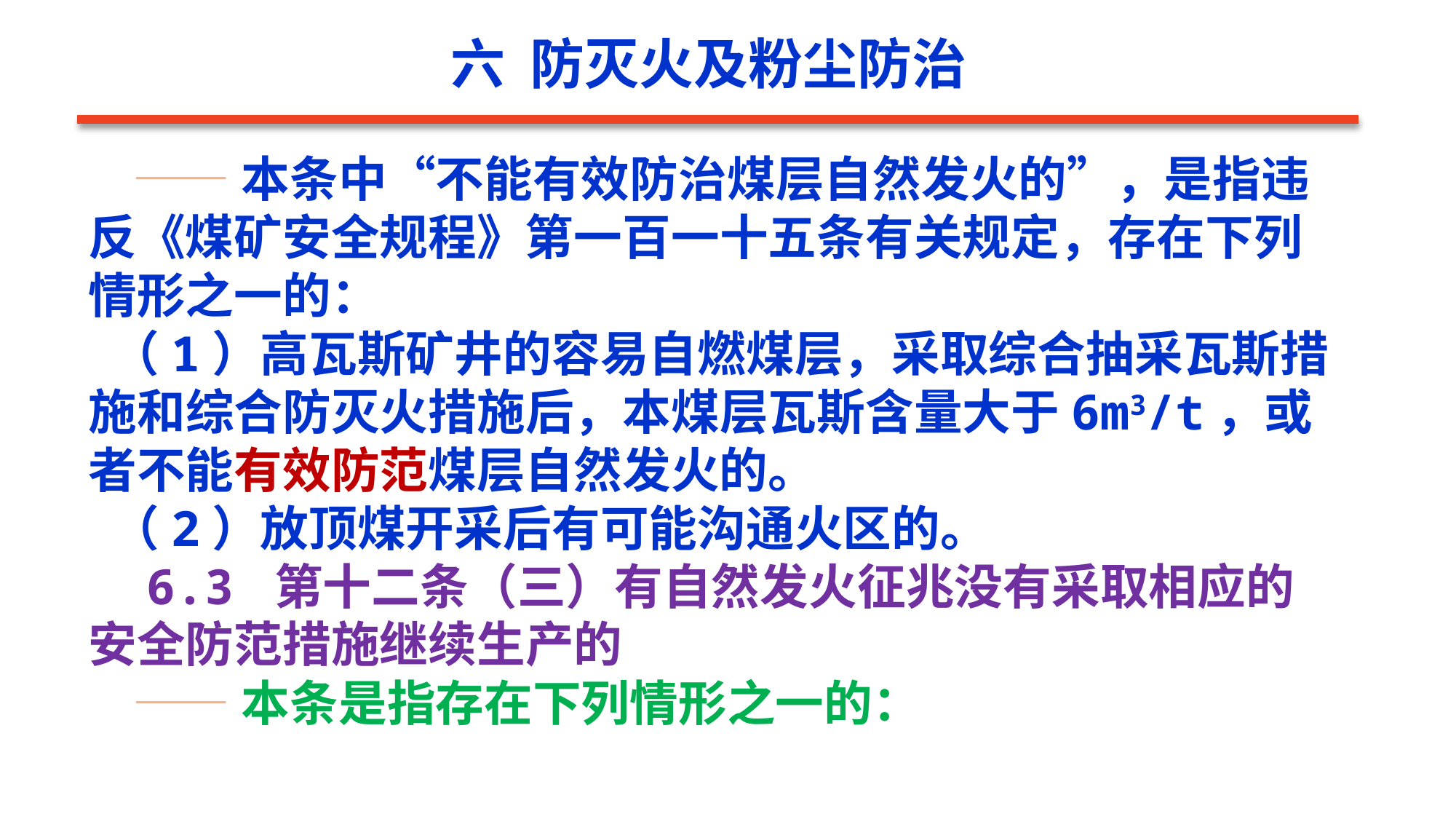

六  防灭火及粉尘防治
    ——本条中“不能有效防治煤层自然发火的”，是指违反《煤矿安全规程》第一百一十五条有关规定，存在下列情形之一的：
 （1）高瓦斯矿井的容易自燃煤层，采取综合抽采瓦斯措施和综合防灭火措施后，本煤层瓦斯含量大于6m3/t，或者不能有效防范煤层自然发火的。
 （2）放顶煤开采后有可能沟通火区的。
  6.3 第十二条（三）有自然发火征兆没有采取相应的安全防范措施继续生产的
    ——本条是指存在下列情形之一的：